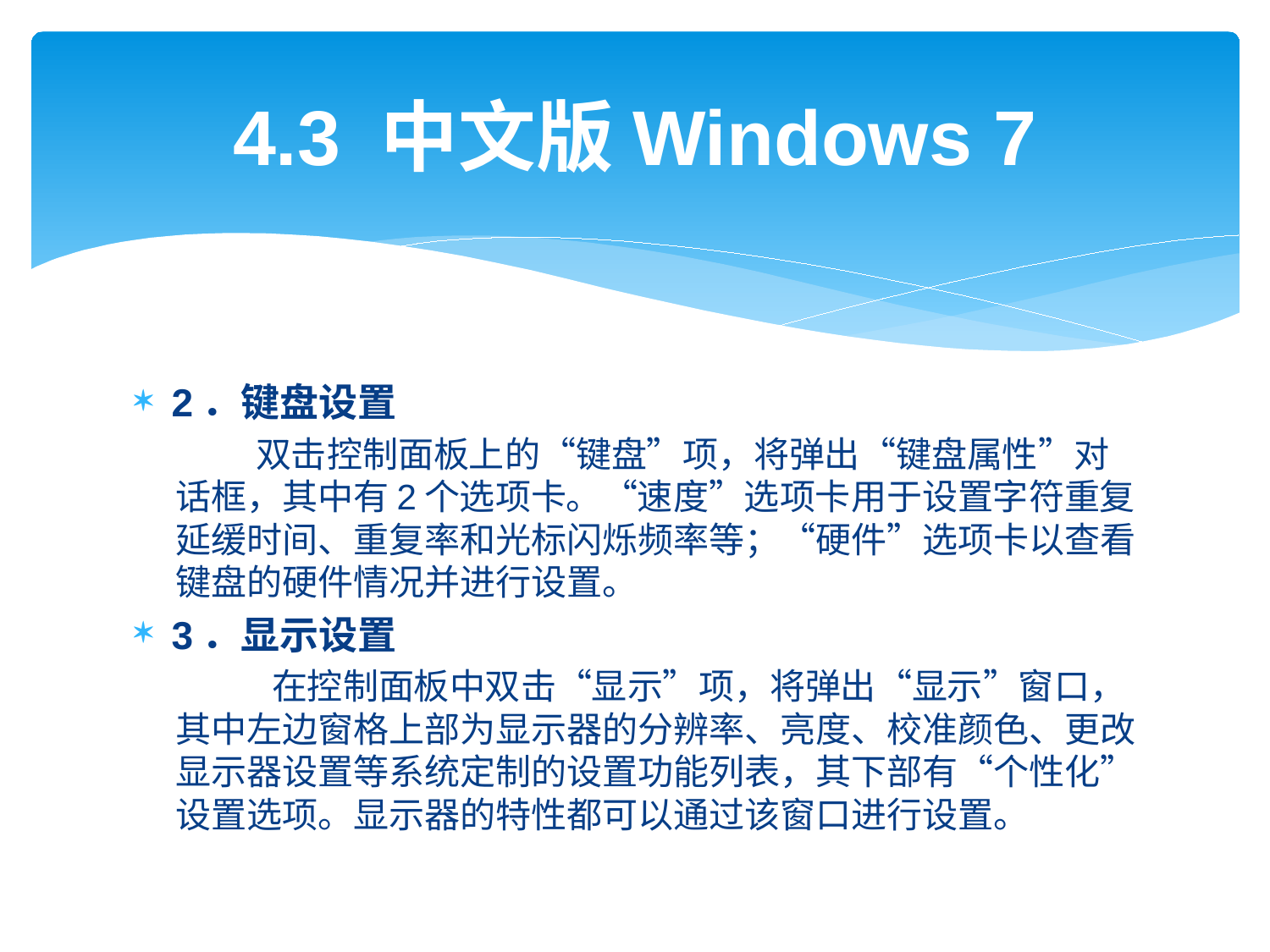

# 4.3 中文版Windows 7
2．键盘设置
         双击控制面板上的“键盘”项，将弹出“键盘属性”对话框，其中有2个选项卡。“速度”选项卡用于设置字符重复延缓时间、重复率和光标闪烁频率等；“硬件”选项卡以查看键盘的硬件情况并进行设置。
3．显示设置
           在控制面板中双击“显示”项，将弹出“显示”窗口，其中左边窗格上部为显示器的分辨率、亮度、校准颜色、更改显示器设置等系统定制的设置功能列表，其下部有“个性化”设置选项。显示器的特性都可以通过该窗口进行设置。